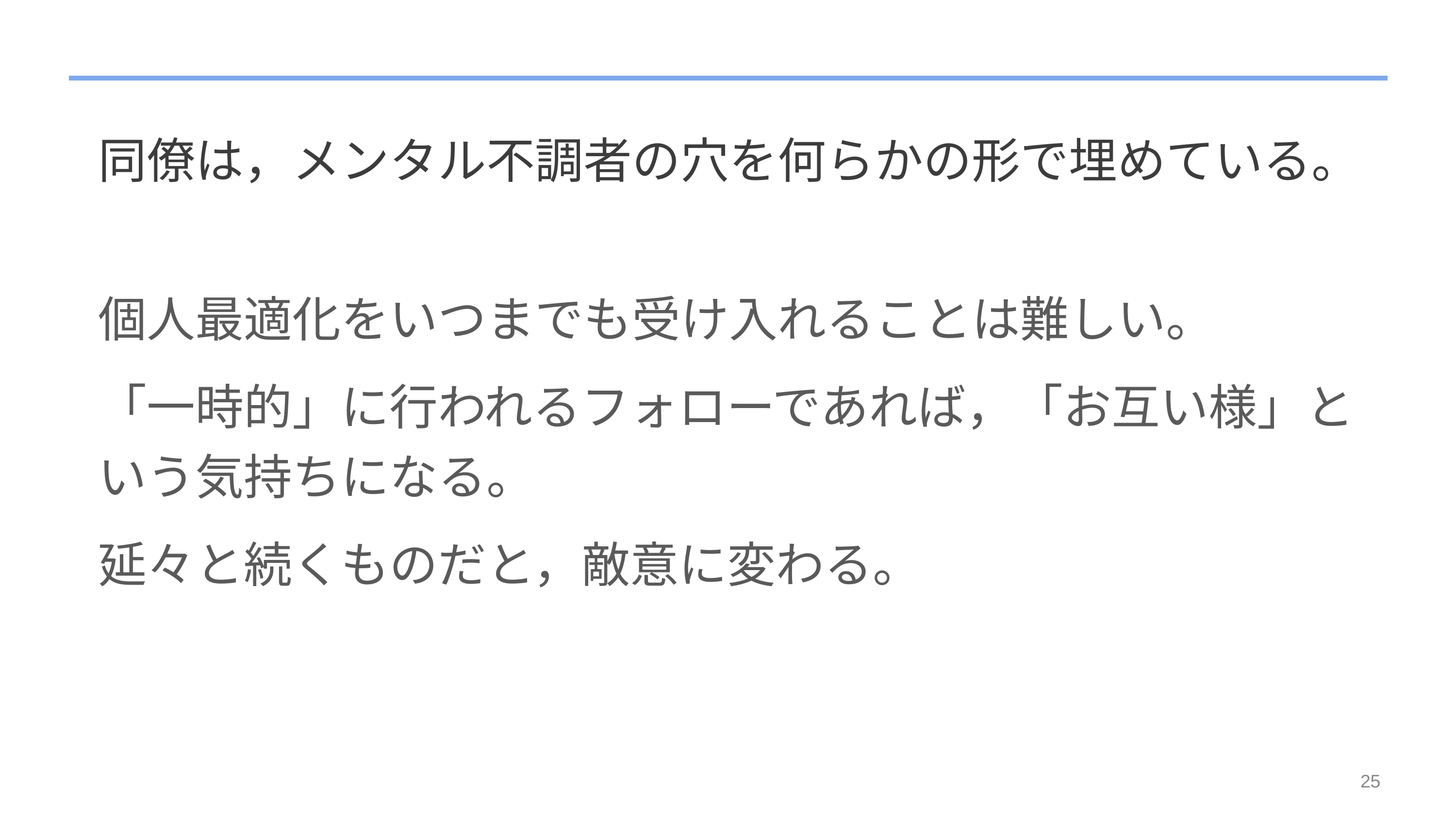

#
同僚は，メンタル不調者の穴を何らかの形で埋めている。

個人最適化をいつまでも受け入れることは難しい。
「一時的」に行われるフォローであれば，「お互い様」という気持ちになる。
延々と続くものだと，敵意に変わる。
25